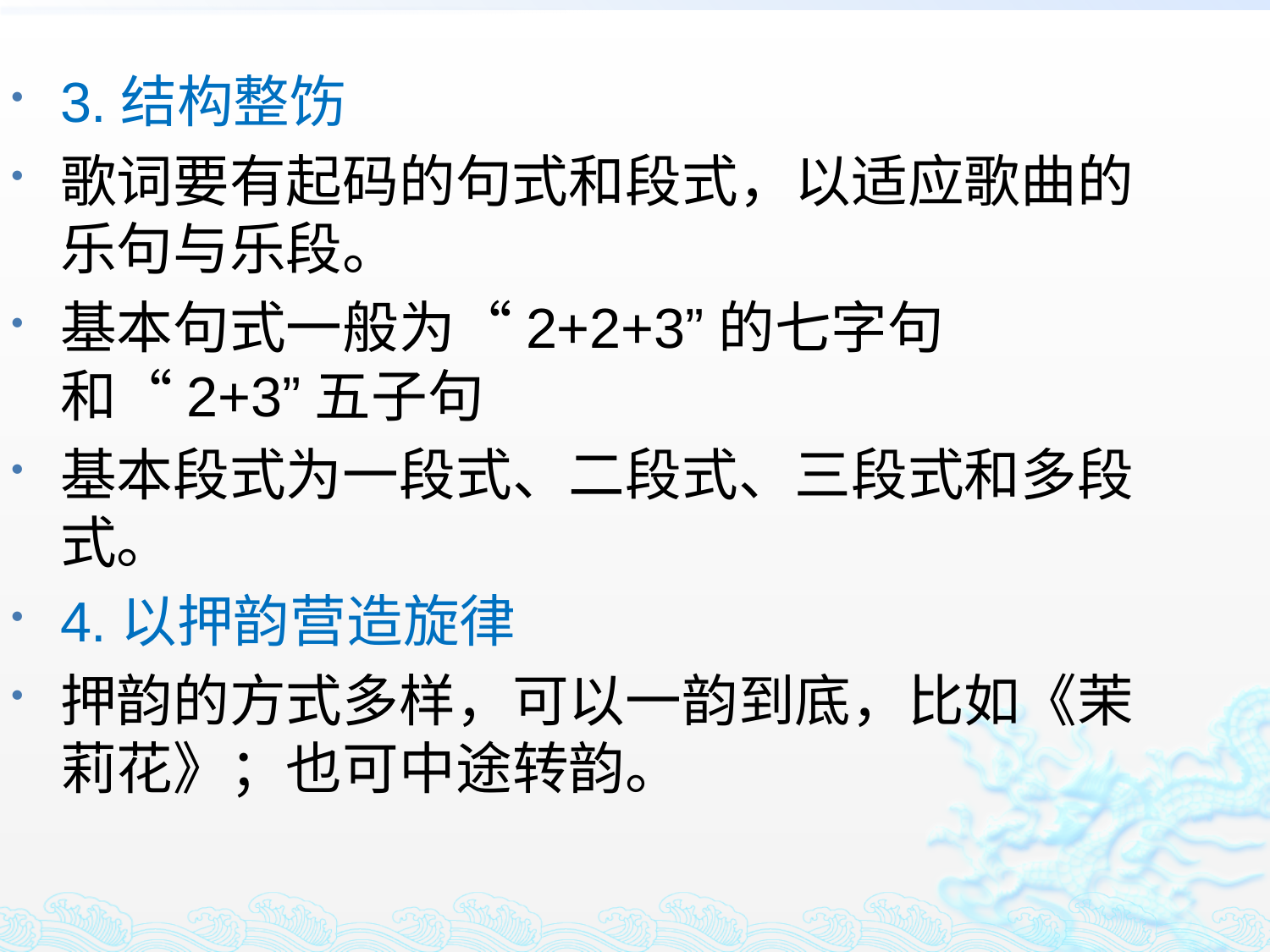

3.结构整饬
歌词要有起码的句式和段式，以适应歌曲的乐句与乐段。
基本句式一般为“2+2+3”的七字句和“2+3”五子句
基本段式为一段式、二段式、三段式和多段式。
4.以押韵营造旋律
押韵的方式多样，可以一韵到底，比如《茉莉花》；也可中途转韵。